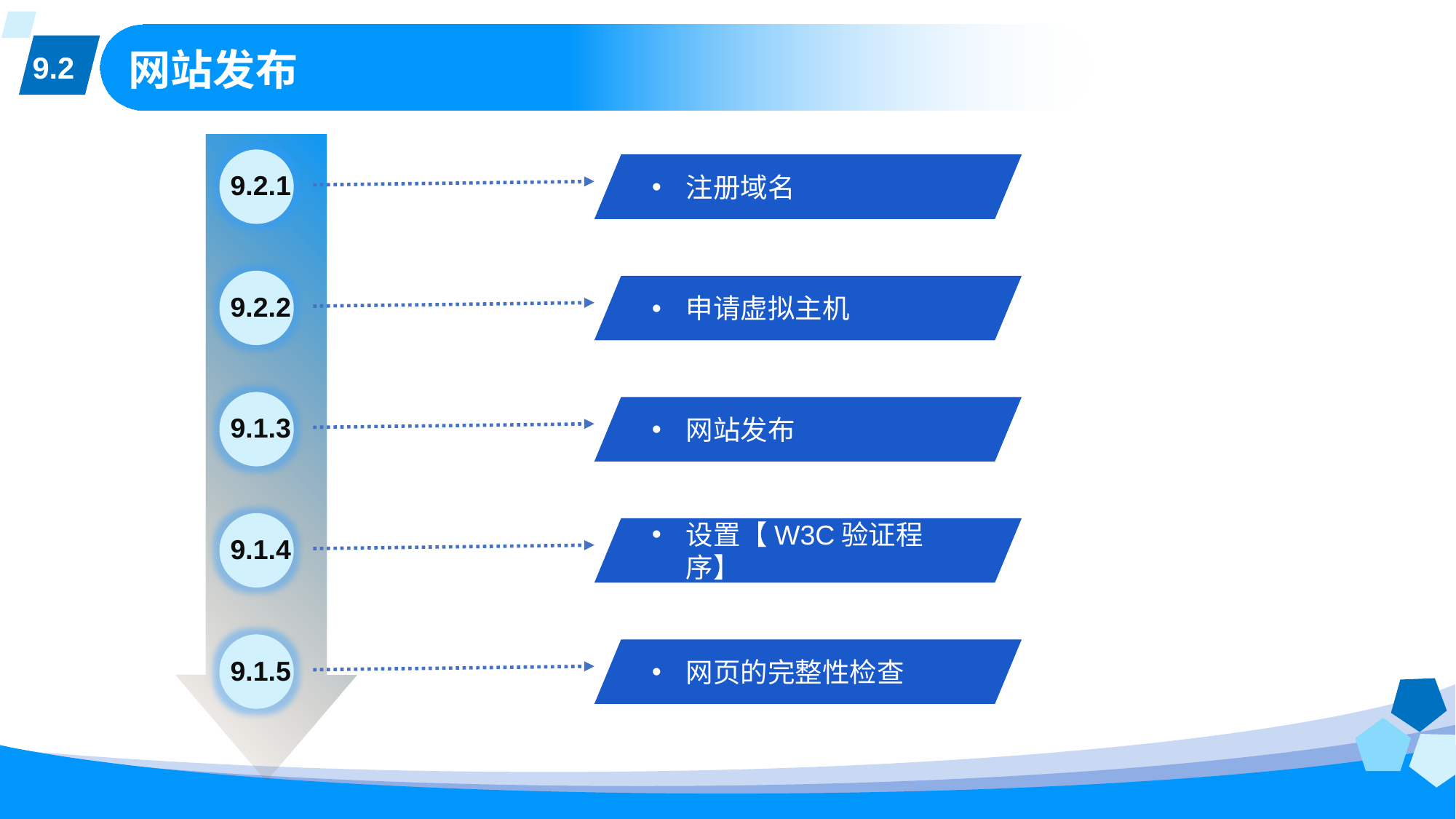

9.2
# 网站发布

9.2.1
注册域名

9.2.2
申请虚拟主机

9.1.3
网站发布

9.1.4
设置【W3C验证程序】

9.1.5
网页的完整性检查